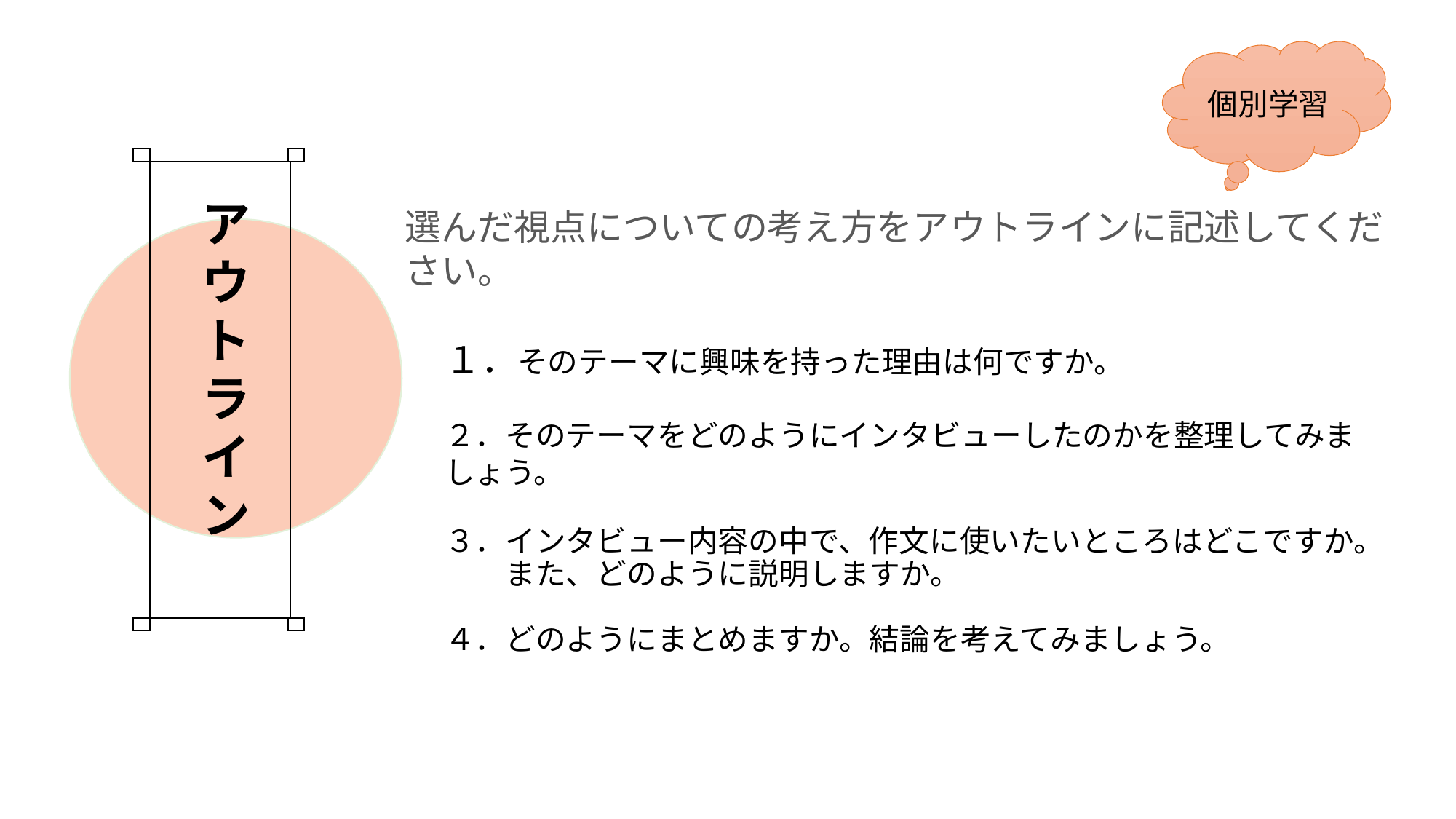

個別学習
ア
ウ
ト
ラ
イ
ン
選んだ視点についての考え方をアウトラインに記述してください。

１．そのテーマに興味を持った理由は何ですか。

２．そのテーマをどのようにインタビューしたのかを整理してみましょう。

３．インタビュー内容の中で、作文に使いたいところはどこですか。
　　また、どのように説明しますか。

４．どのようにまとめますか。結論を考えてみましょう。